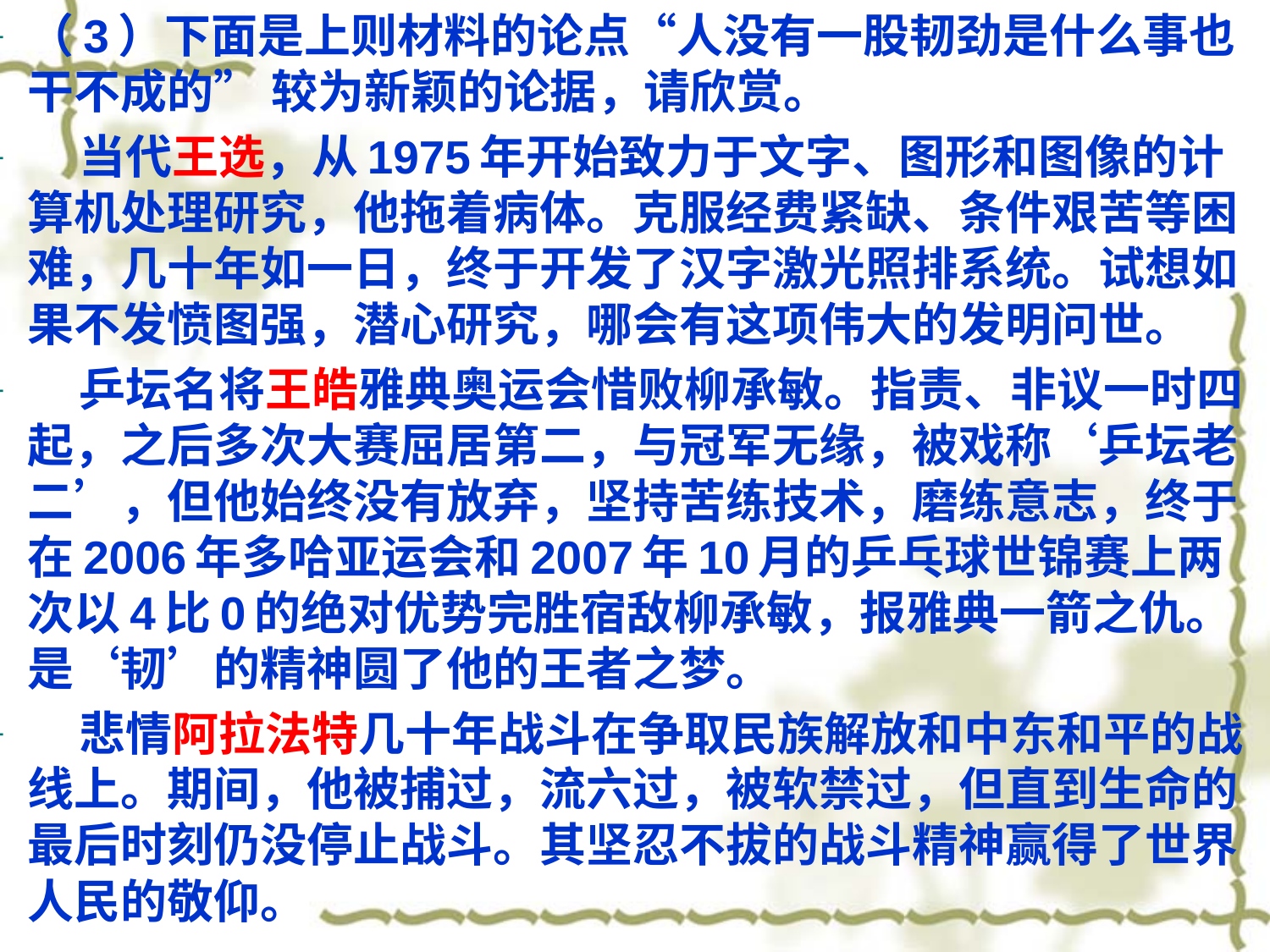

（3）下面是上则材料的论点“人没有一股韧劲是什么事也干不成的” 较为新颖的论据，请欣赏。
    当代王选，从1975年开始致力于文字、图形和图像的计算机处理研究，他拖着病体。克服经费紧缺、条件艰苦等困难，几十年如一日，终于开发了汉字激光照排系统。试想如果不发愤图强，潜心研究，哪会有这项伟大的发明问世。
    乒坛名将王皓雅典奥运会惜败柳承敏。指责、非议一时四起，之后多次大赛屈居第二，与冠军无缘，被戏称‘乒坛老二’，但他始终没有放弃，坚持苦练技术，磨练意志，终于在2006年多哈亚运会和2007年10月的乒乓球世锦赛上两次以4比0的绝对优势完胜宿敌柳承敏，报雅典一箭之仇。是‘韧’的精神圆了他的王者之梦。
    悲情阿拉法特几十年战斗在争取民族解放和中东和平的战线上。期间，他被捕过，流六过，被软禁过，但直到生命的最后时刻仍没停止战斗。其坚忍不拔的战斗精神赢得了世界人民的敬仰。